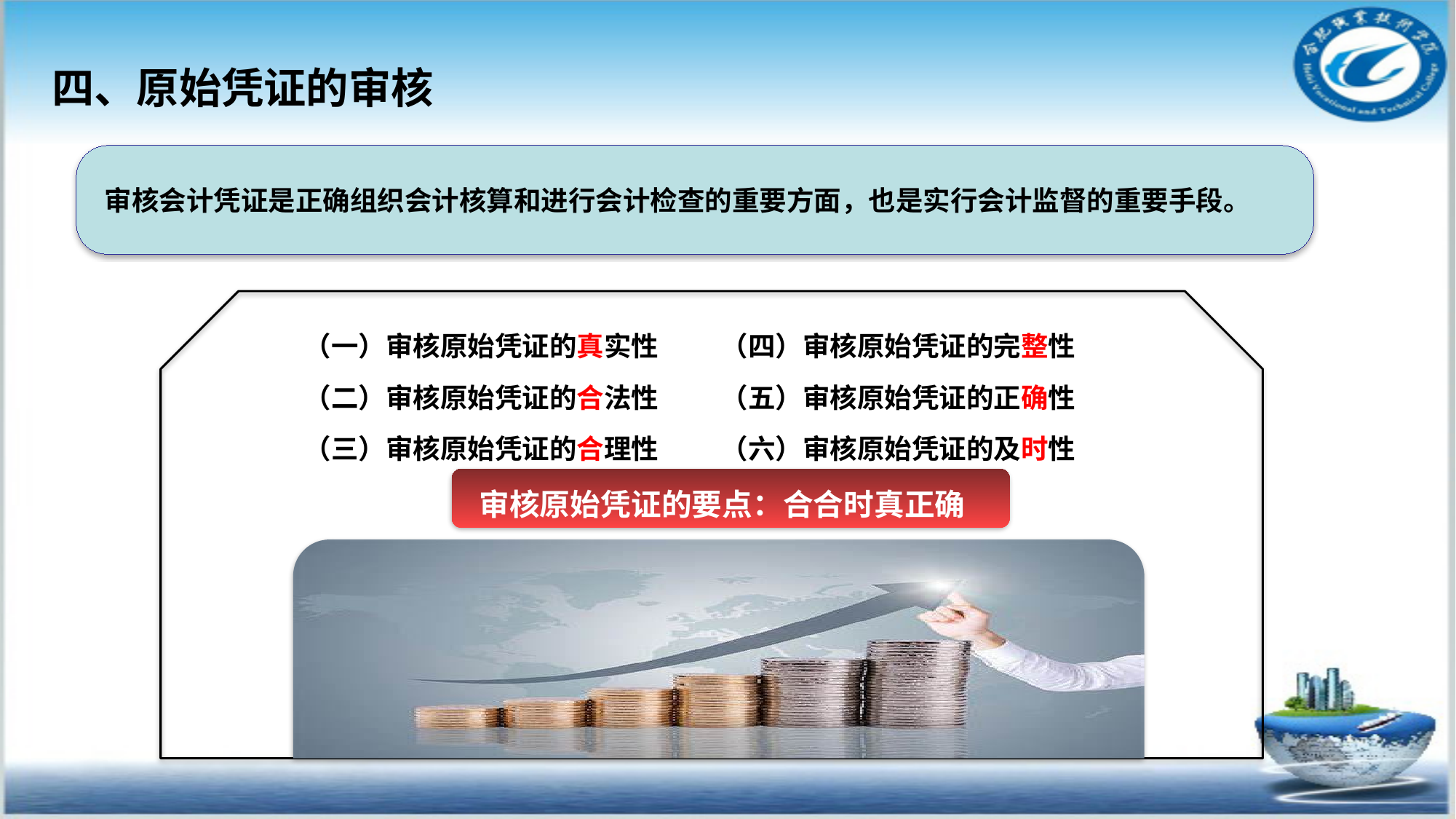

四、原始凭证的审核

审核会计凭证是正确组织会计核算和进行会计检查的重要方面，也是实行会计监督的重要手段。

（一）审核原始凭证的真实性
（四）审核原始凭证的完整性
（二）审核原始凭证的合法性
（五）审核原始凭证的正确性
（三）审核原始凭证的合理性
（六）审核原始凭证的及时性

审核原始凭证的要点：合合时真正确